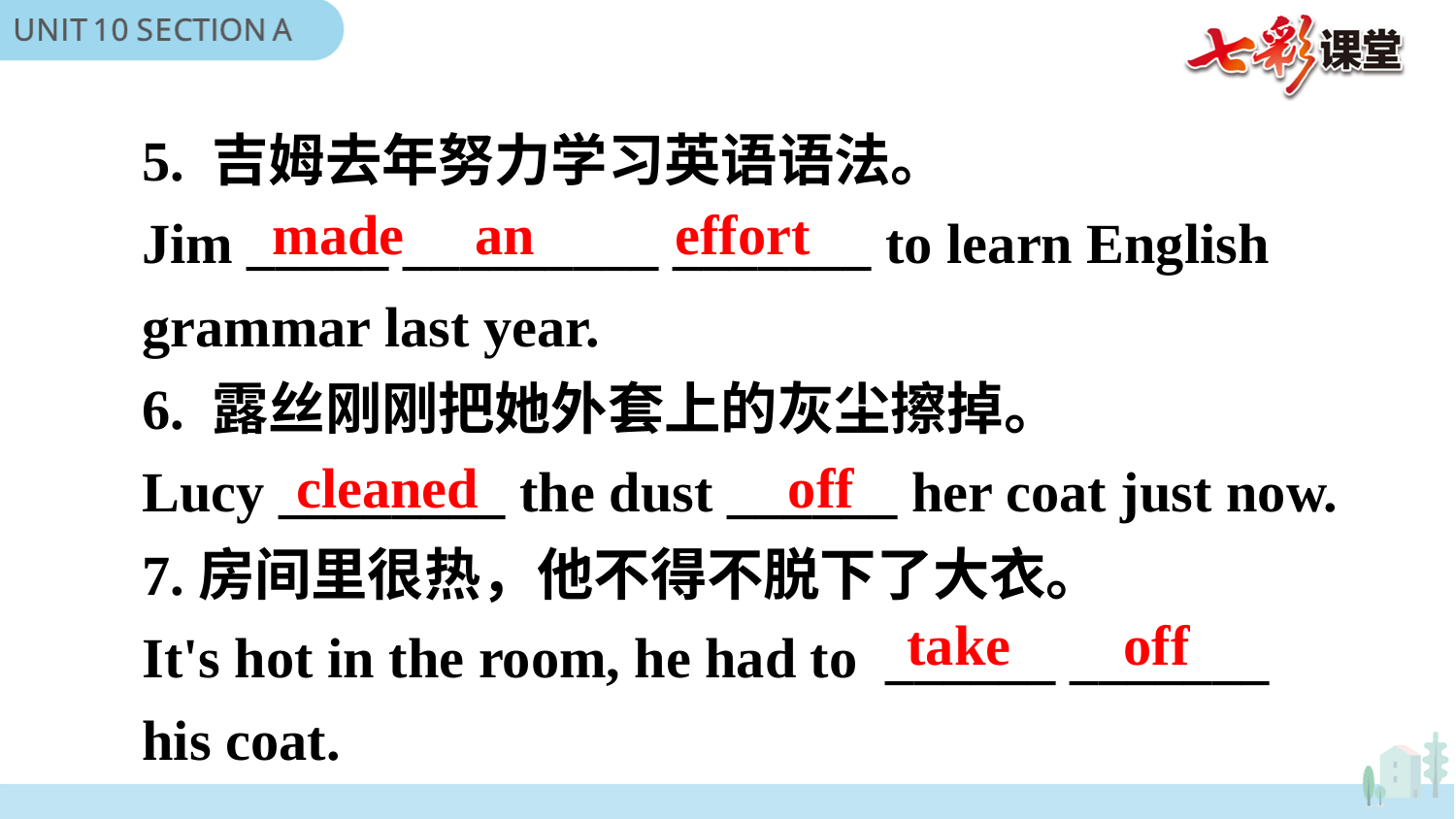

5. 吉姆去年努力学习英语语法。
Jim _____ _________ _______ to learn English grammar last year.
6. 露丝刚刚把她外套上的灰尘擦掉。
Lucy ________ the dust ______ her coat just now.
7.房间里很热，他不得不脱下了大衣。
It's hot in the room, he had to  ______ _______ his coat.
made     an          effort
cleaned                      off
take        off